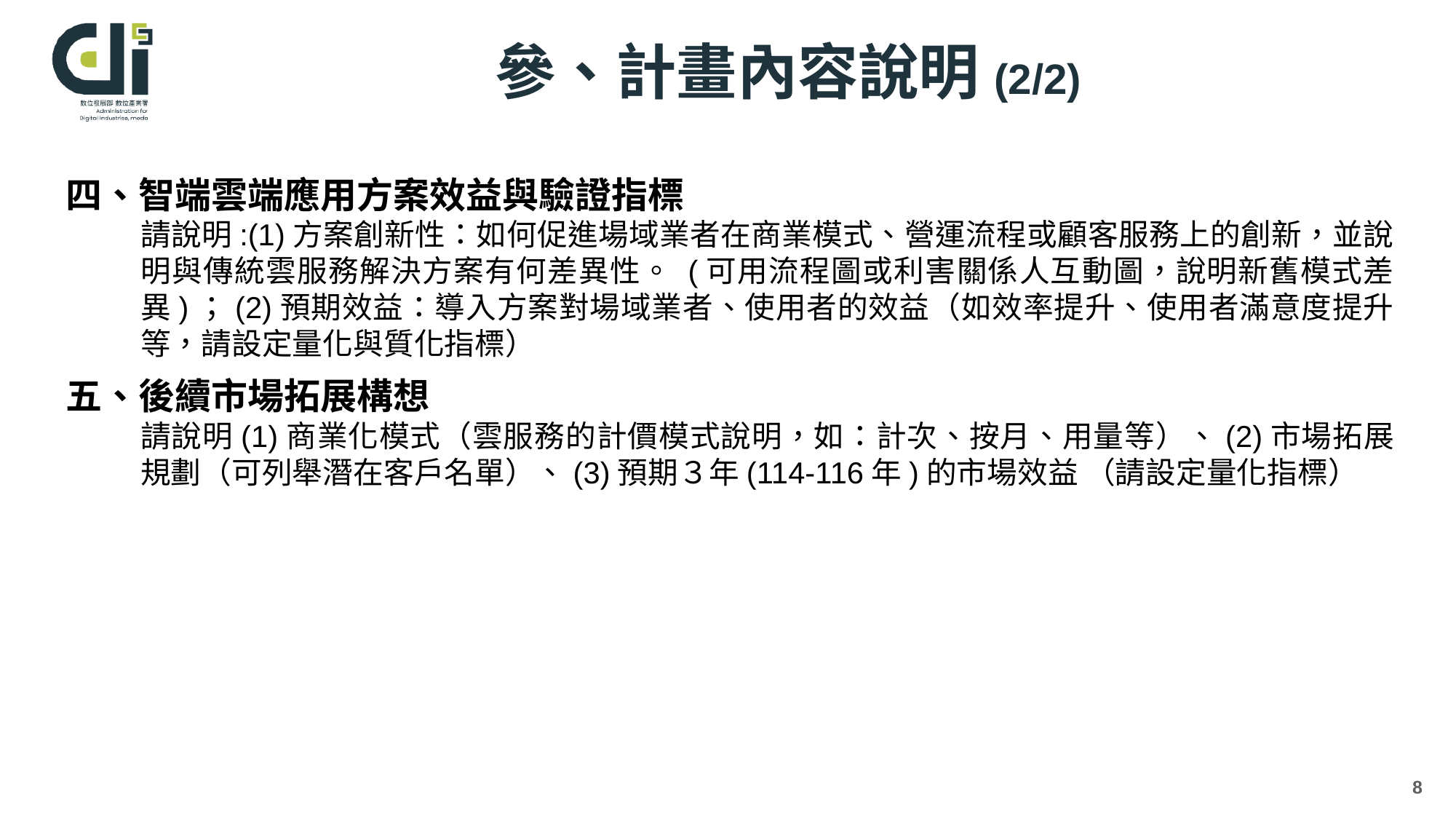

# 參、計畫內容說明(2/2)
四、智端雲端應用方案效益與驗證指標
請說明:(1)方案創新性：如何促進場域業者在商業模式、營運流程或顧客服務上的創新，並說明與傳統雲服務解決方案有何差異性。 (可用流程圖或利害關係人互動圖，說明新舊模式差異)；(2)預期效益：導入方案對場域業者、使用者的效益（如效率提升、使用者滿意度提升等，請設定量化與質化指標）
五、後續市場拓展構想
請說明(1)商業化模式（雲服務的計價模式說明，如：計次、按月、用量等）、(2)市場拓展規劃（可列舉潛在客戶名單）、(3)預期３年(114-116年)的市場效益 （請設定量化指標）

8